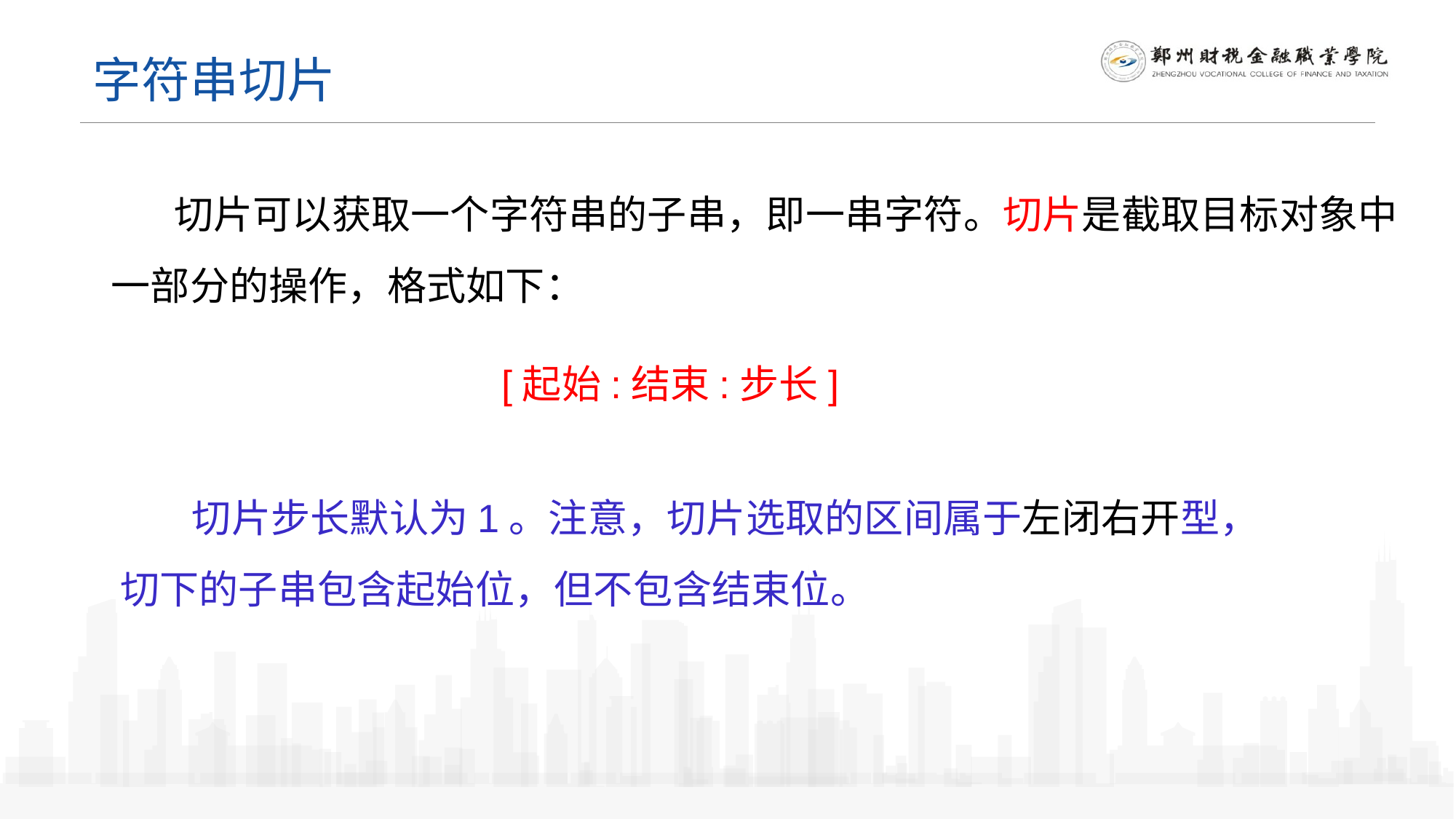

字符串切片
      切片可以获取一个字符串的子串，即一串字符。切片是截取目标对象中一部分的操作，格式如下：
[起始:结束:步长]
       切片步长默认为1。注意，切片选取的区间属于左闭右开型，切下的子串包含起始位，但不包含结束位。